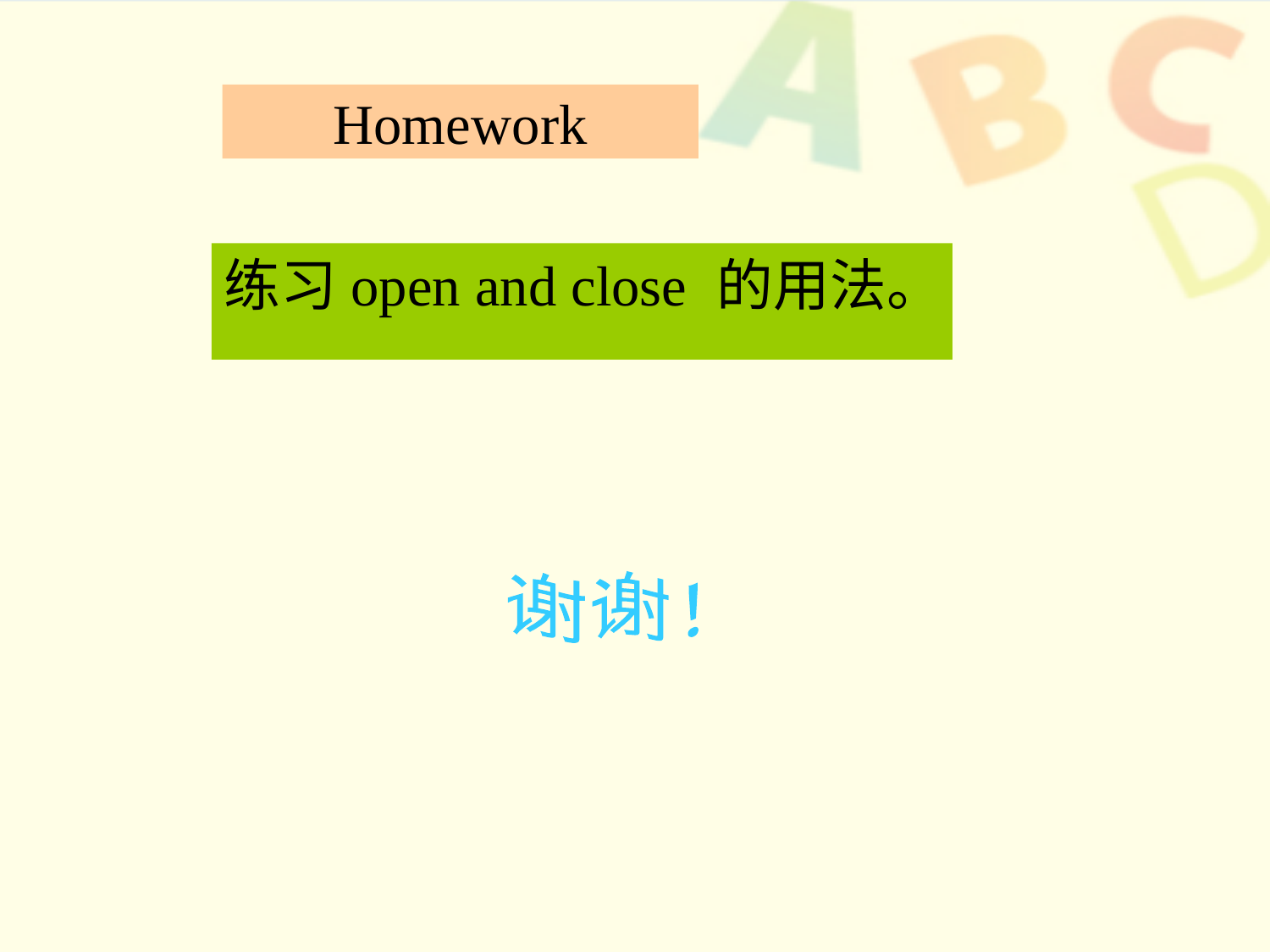

# Homework
练习open and close 的用法。
谢谢！